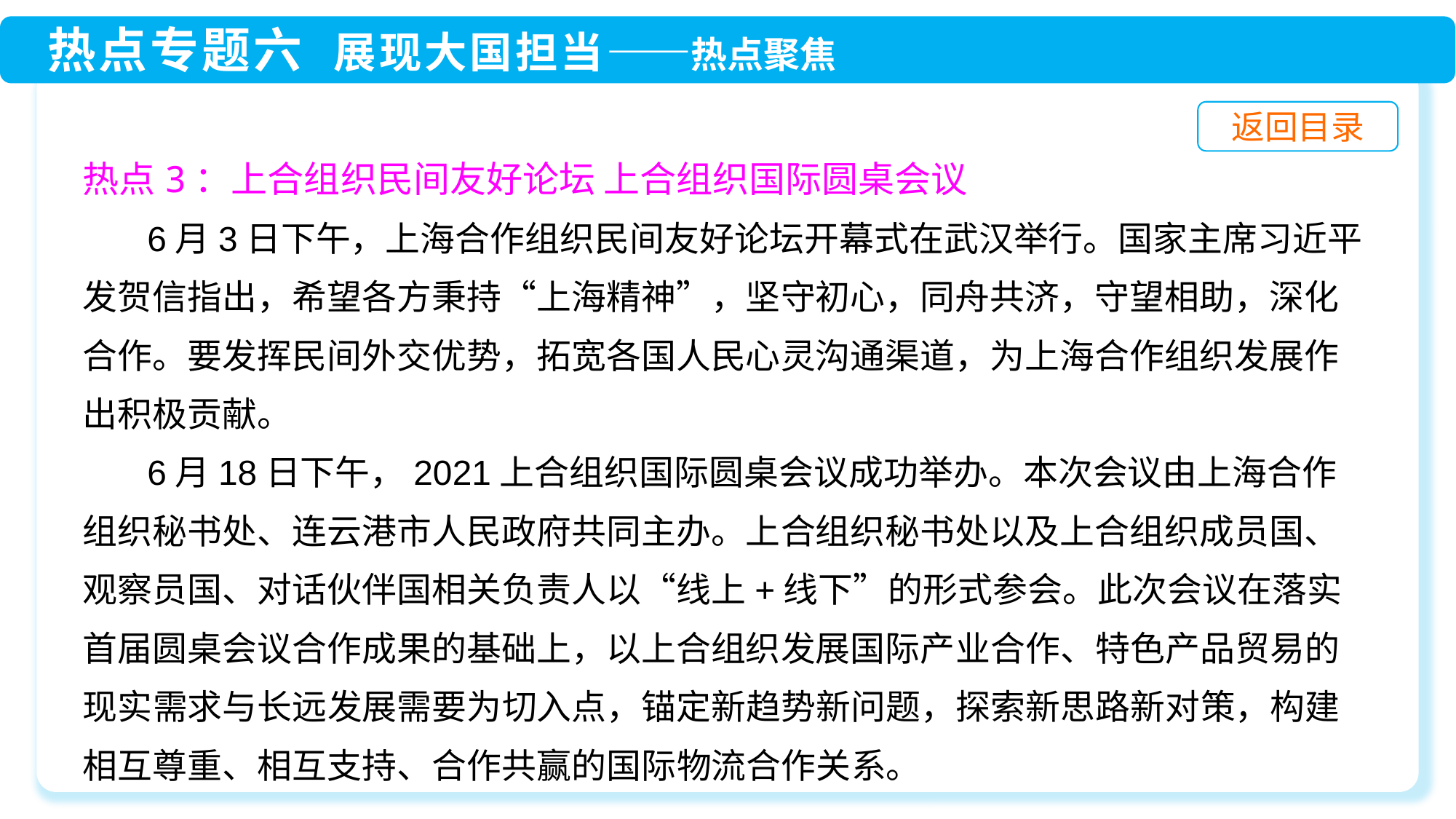

热点3：上合组织民间友好论坛 上合组织国际圆桌会议
 6月3日下午，上海合作组织民间友好论坛开幕式在武汉举行。国家主席习近平发贺信指出，希望各方秉持“上海精神”，坚守初心，同舟共济，守望相助，深化合作。要发挥民间外交优势，拓宽各国人民心灵沟通渠道，为上海合作组织发展作出积极贡献。
 6月18日下午，2021上合组织国际圆桌会议成功举办。本次会议由上海合作组织秘书处、连云港市人民政府共同主办。上合组织秘书处以及上合组织成员国、观察员国、对话伙伴国相关负责人以“线上+线下”的形式参会。此次会议在落实首届圆桌会议合作成果的基础上，以上合组织发展国际产业合作、特色产品贸易的现实需求与长远发展需要为切入点，锚定新趋势新问题，探索新思路新对策，构建相互尊重、相互支持、合作共赢的国际物流合作关系。